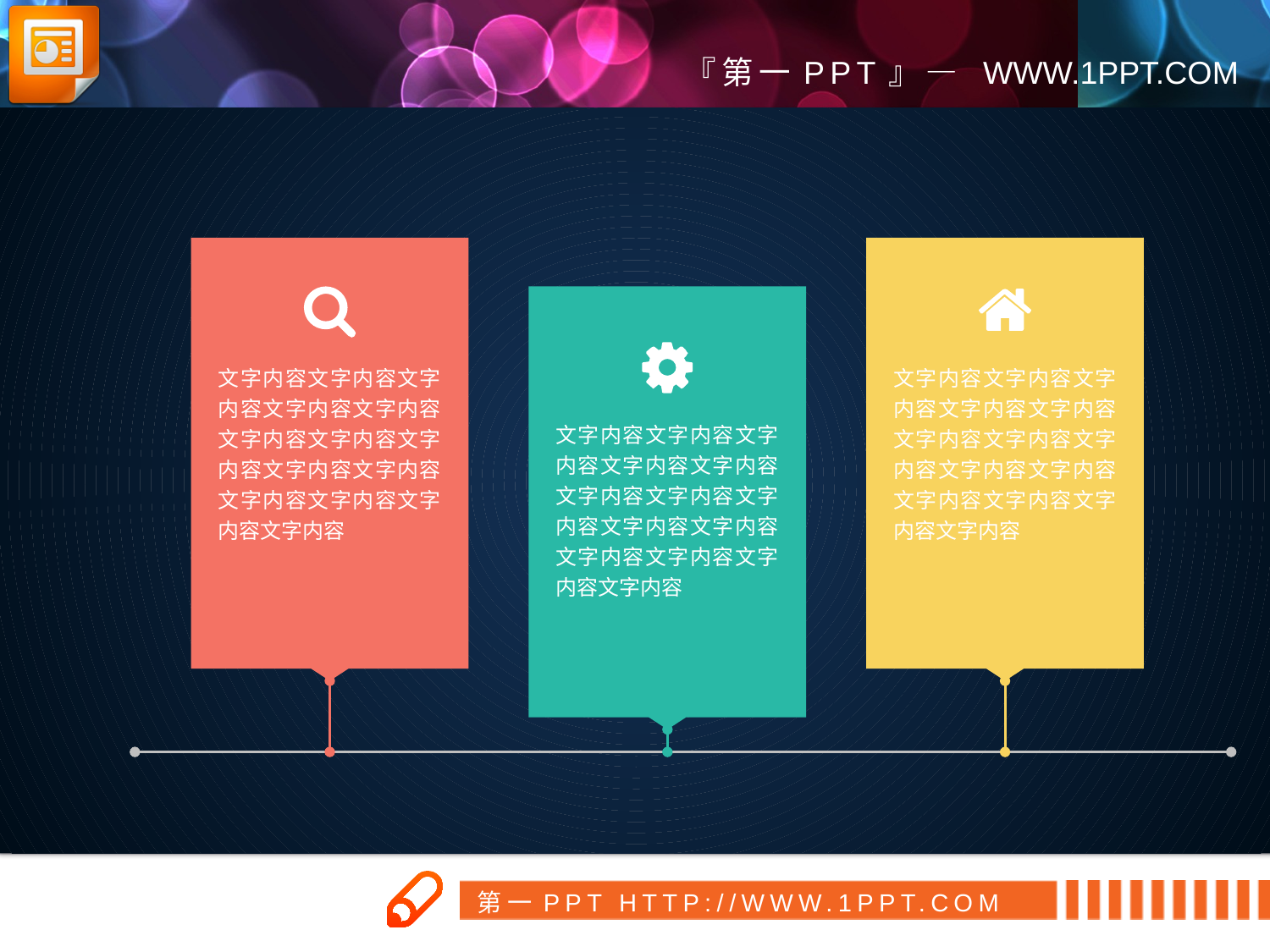

文字内容文字内容文字内容文字内容文字内容文字内容文字内容文字内容文字内容文字内容文字内容文字内容文字内容文字内容

文字内容文字内容文字内容文字内容文字内容文字内容文字内容文字内容文字内容文字内容文字内容文字内容文字内容文字内容

文字内容文字内容文字内容文字内容文字内容文字内容文字内容文字内容文字内容文字内容文字内容文字内容文字内容文字内容